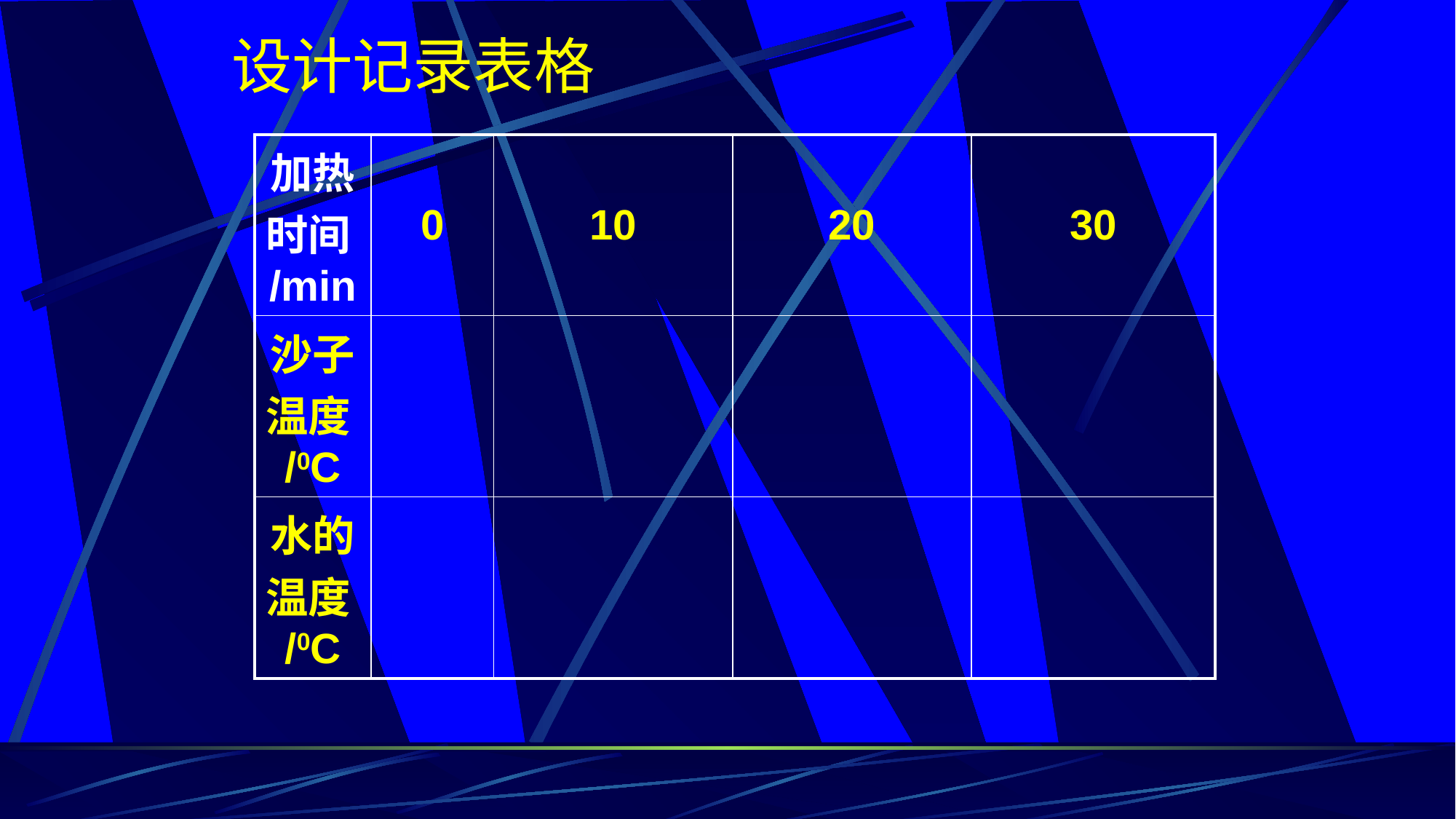

设计记录表格
| 加热时间/min | 0 | 10 | 20 | 30 |
| --- | --- | --- | --- | --- |
| 沙子温度/0C |  |  |  |  |
| 水的温度/0C |  |  |  |  |